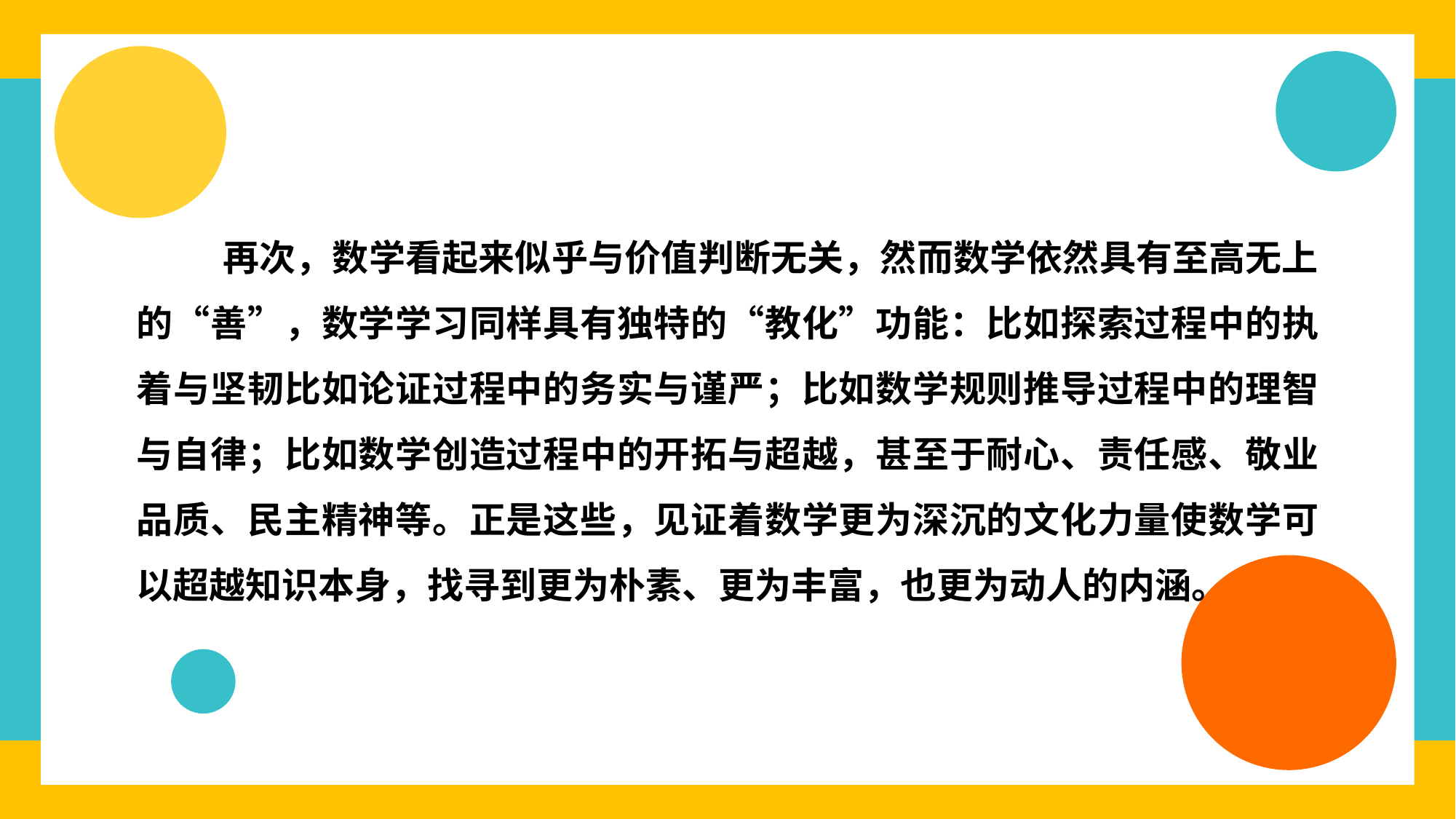

再次，数学看起来似乎与价值判断无关，然而数学依然具有至高无上的“善”，数学学习同样具有独特的“教化”功能：比如探索过程中的执着与坚韧比如论证过程中的务实与谨严；比如数学规则推导过程中的理智与自律；比如数学创造过程中的开拓与超越，甚至于耐心、责任感、敬业品质、民主精神等。正是这些，见证着数学更为深沉的文化力量使数学可以超越知识本身，找寻到更为朴素、更为丰富，也更为动人的内涵。